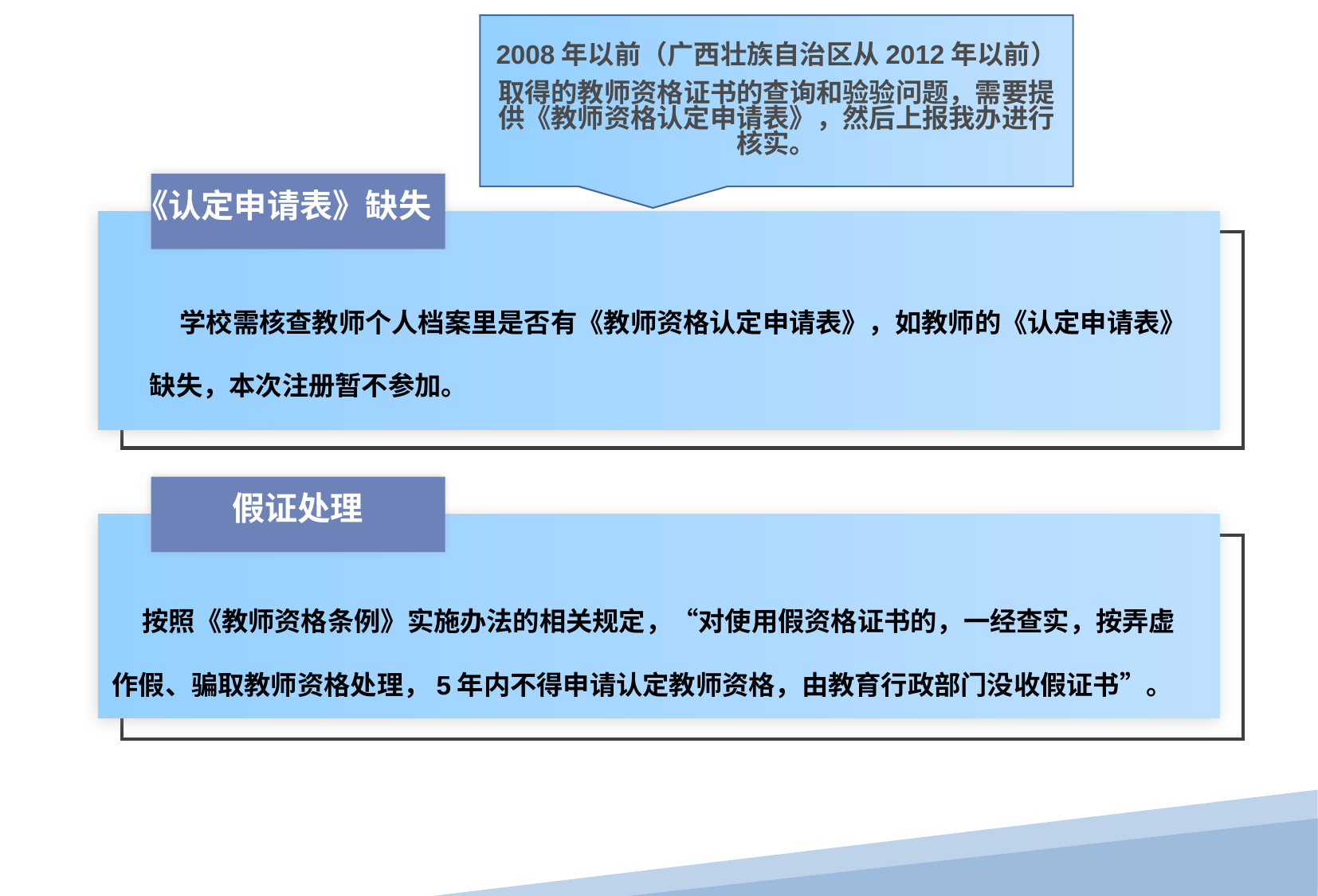

2008年以前（广西壮族自治区从2012年以前）
取得的教师资格证书的查询和验验问题，需要提供《教师资格认定申请表》，然后上报我办进行核实。
经典案例

《认定申请表》缺失

    学校需核查教师个人档案里是否有《教师资格认定申请表》，如教师的《认定申请表》缺失，本次注册暂不参加。

假证处理

    按照《教师资格条例》实施办法的相关规定，“对使用假资格证书的，一经查实，按弄虚作假、骗取教师资格处理，5年内不得申请认定教师资格，由教育行政部门没收假证书”。